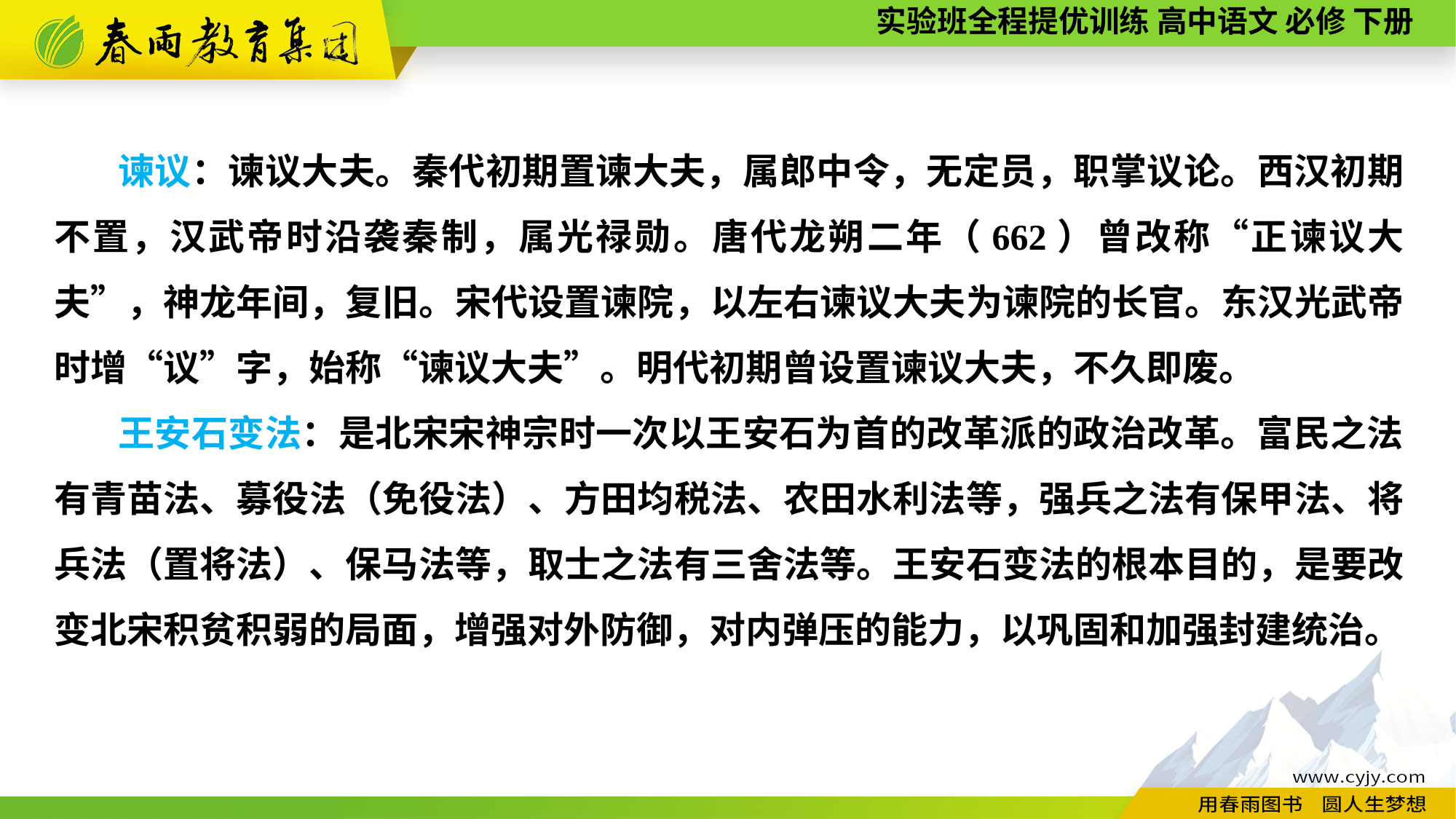

谏议：谏议大夫。秦代初期置谏大夫，属郎中令，无定员，职掌议论。西汉初期不置，汉武帝时沿袭秦制，属光禄勋。唐代龙朔二年（662）曾改称“正谏议大夫”，神龙年间，复旧。宋代设置谏院，以左右谏议大夫为谏院的长官。东汉光武帝时增“议”字，始称“谏议大夫”。明代初期曾设置谏议大夫，不久即废。
王安石变法：是北宋宋神宗时一次以王安石为首的改革派的政治改革。富民之法有青苗法、募役法（免役法）、方田均税法、农田水利法等，强兵之法有保甲法、将兵法（置将法）、保马法等，取士之法有三舍法等。王安石变法的根本目的，是要改变北宋积贫积弱的局面，增强对外防御，对内弹压的能力，以巩固和加强封建统治。